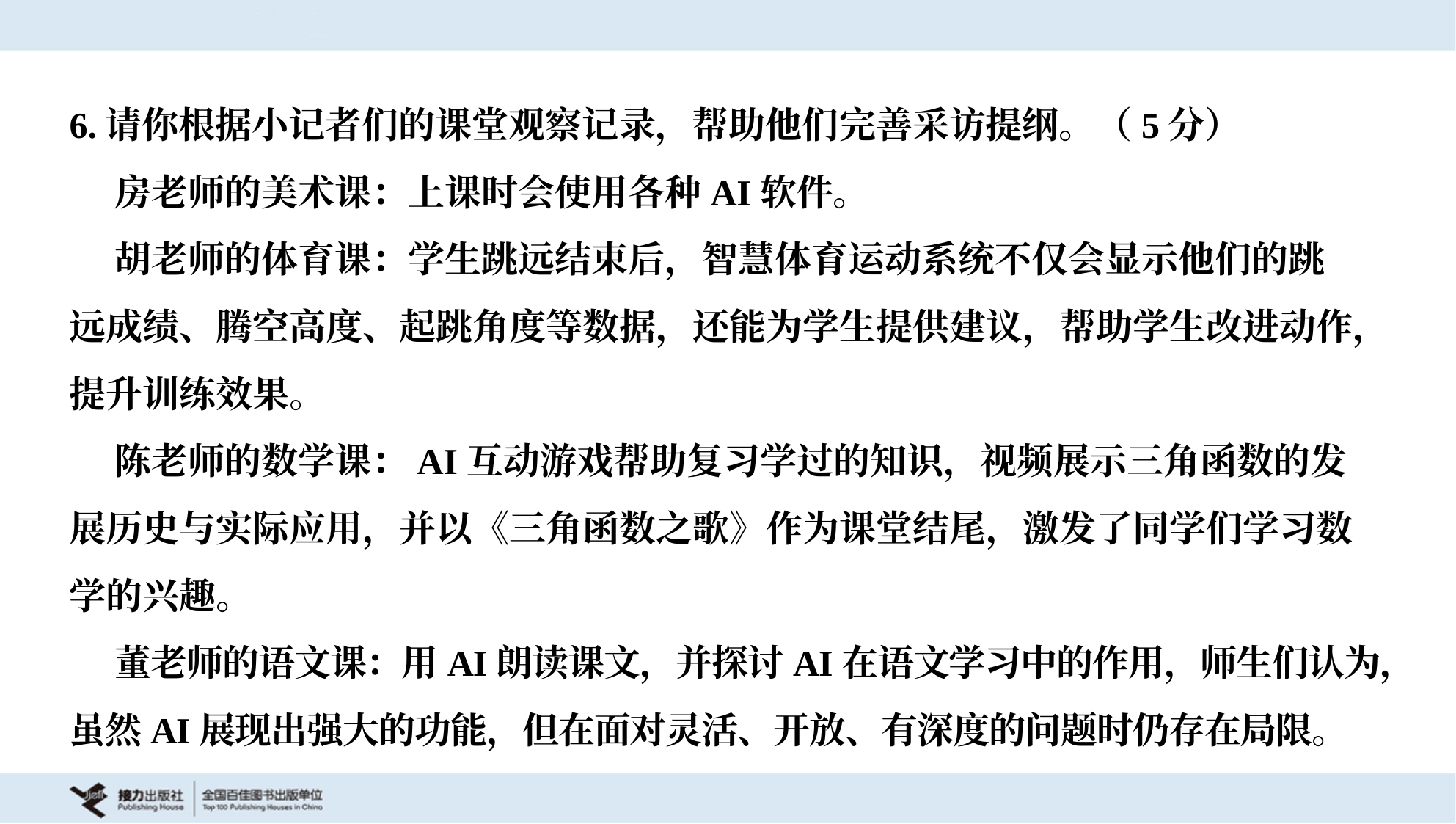

6.请你根据小记者们的课堂观察记录，帮助他们完善采访提纲。（5分）
    房老师的美术课：上课时会使用各种AI软件。
    胡老师的体育课：学生跳远结束后，智慧体育运动系统不仅会显示他们的跳
远成绩、腾空高度、起跳角度等数据，还能为学生提供建议，帮助学生改进动作，
提升训练效果。
    陈老师的数学课：AI互动游戏帮助复习学过的知识，视频展示三角函数的发
展历史与实际应用，并以《三角函数之歌》作为课堂结尾，激发了同学们学习数
学的兴趣。
    董老师的语文课：用AI朗读课文，并探讨AI在语文学习中的作用，师生们认为，
虽然AI展现出强大的功能，但在面对灵活、开放、有深度的问题时仍存在局限。